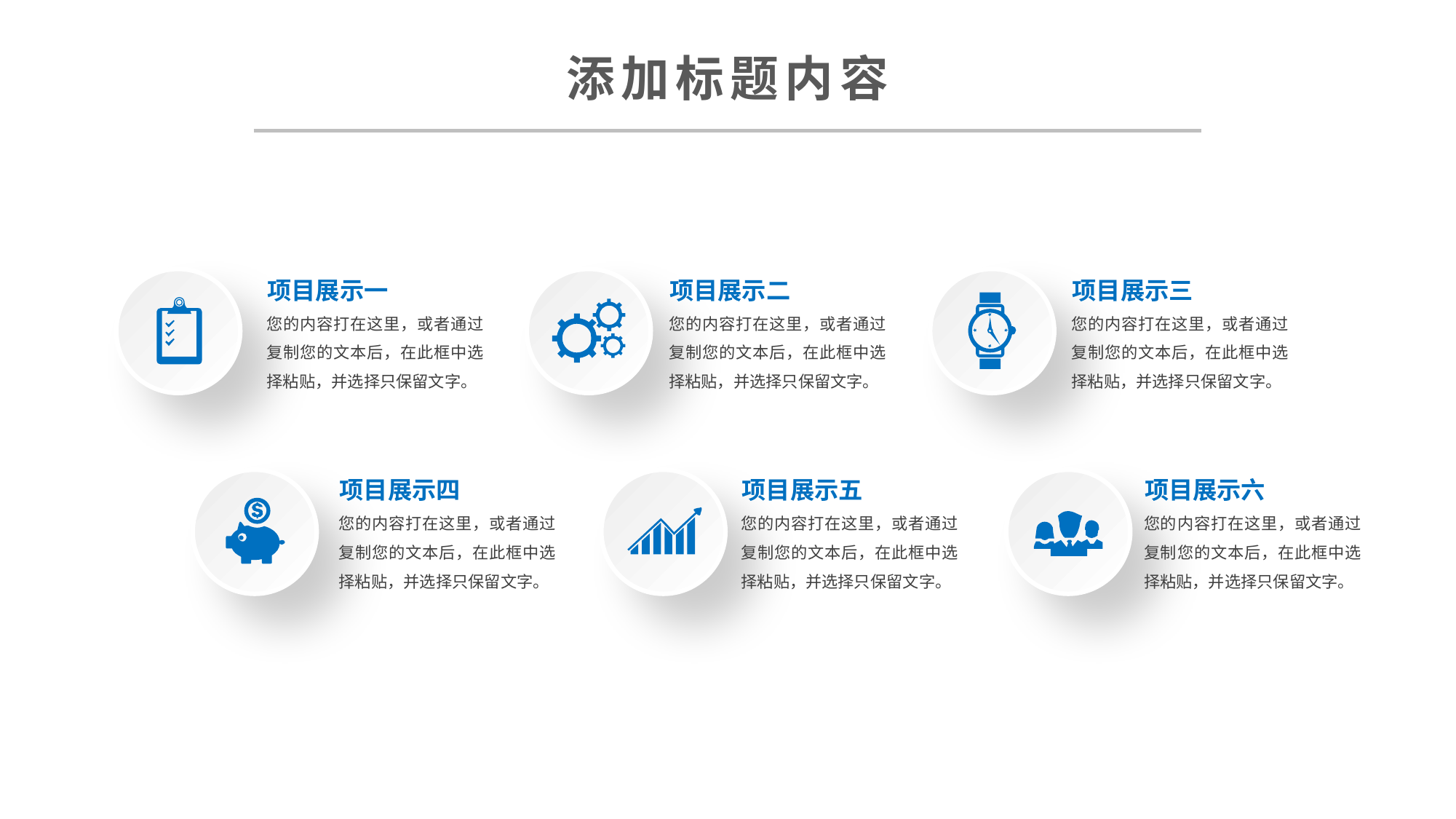

项目展示一
项目展示二
项目展示三

您的内容打在这里，或者通过复制您的文本后，在此框中选择粘贴，并选择只保留文字。
您的内容打在这里，或者通过复制您的文本后，在此框中选择粘贴，并选择只保留文字。
您的内容打在这里，或者通过复制您的文本后，在此框中选择粘贴，并选择只保留文字。

项目展示四
项目展示五
项目展示六

您的内容打在这里，或者通过复制您的文本后，在此框中选择粘贴，并选择只保留文字。
您的内容打在这里，或者通过复制您的文本后，在此框中选择粘贴，并选择只保留文字。
您的内容打在这里，或者通过复制您的文本后，在此框中选择粘贴，并选择只保留文字。